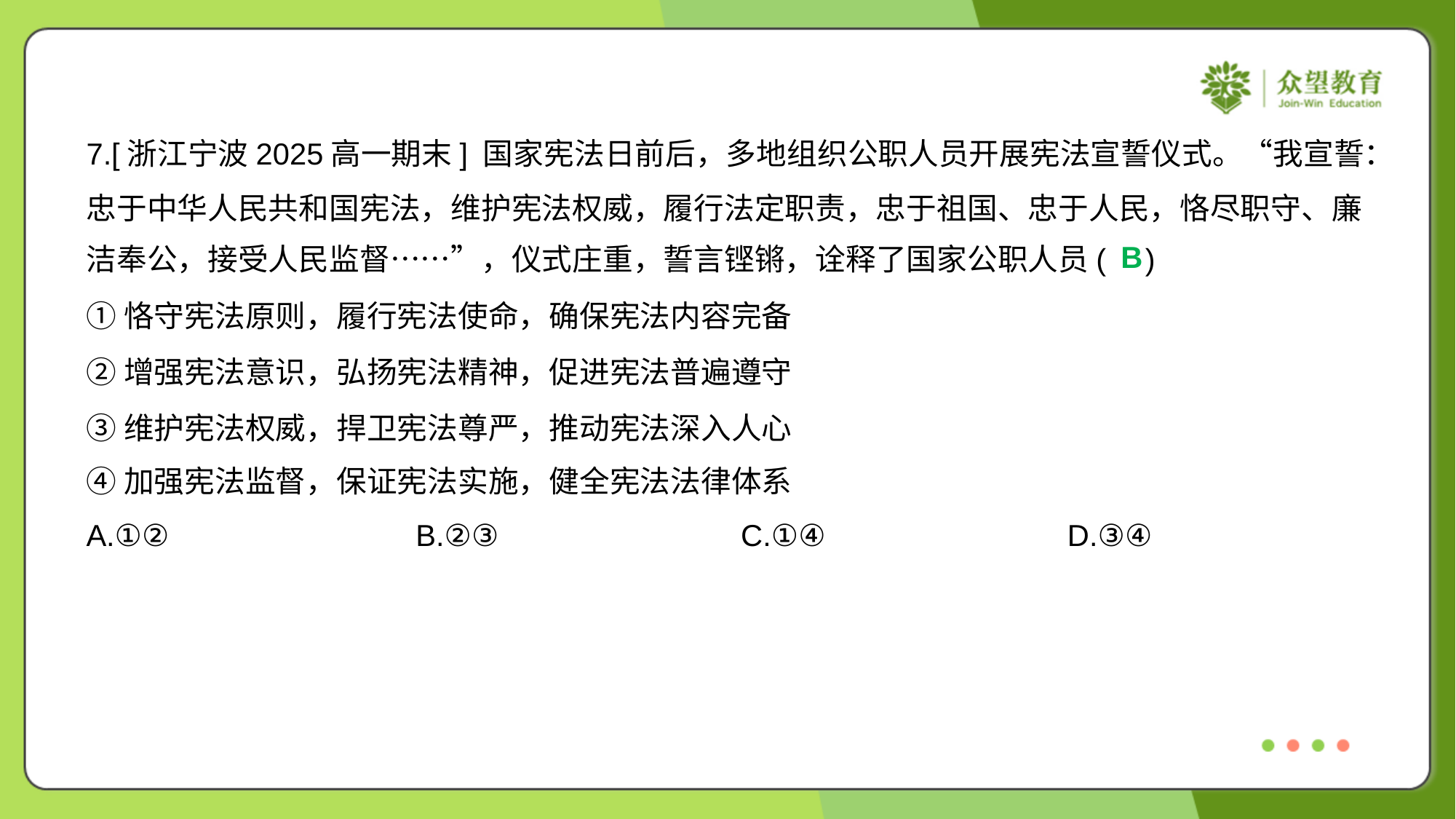

7.[浙江宁波2025高一期末] 国家宪法日前后，多地组织公职人员开展宪法宣誓仪式。“我宣誓：
忠于中华人民共和国宪法，维护宪法权威，履行法定职责，忠于祖国、忠于人民，恪尽职守、廉
洁奉公，接受人民监督……”，仪式庄重，誓言铿锵，诠释了国家公职人员(     )
B
①恪守宪法原则，履行宪法使命，确保宪法内容完备
②增强宪法意识，弘扬宪法精神，促进宪法普遍遵守
③维护宪法权威，捍卫宪法尊严，推动宪法深入人心
④加强宪法监督，保证宪法实施，健全宪法法律体系
A.①②	B.②③	C.①④	D.③④